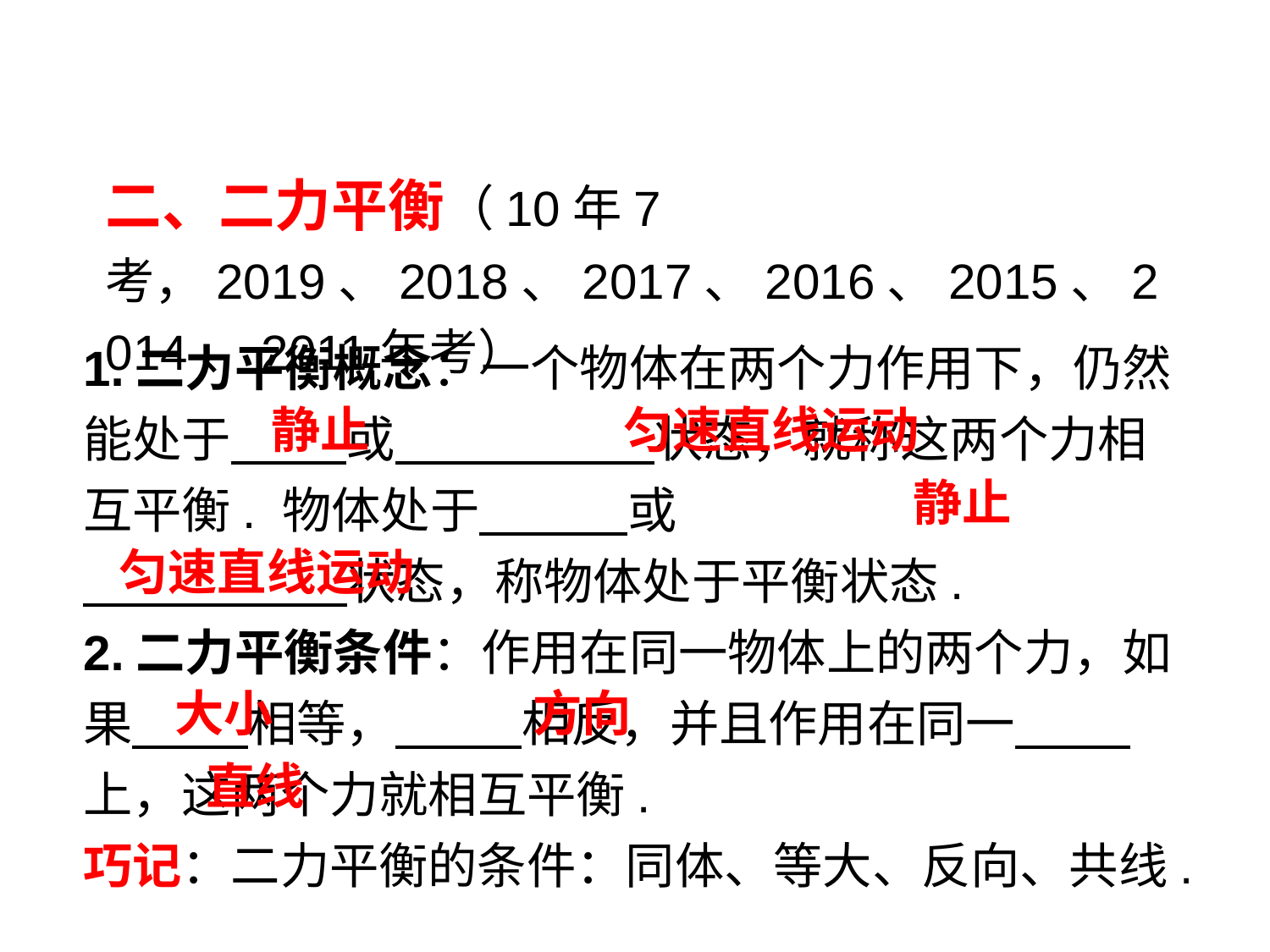

二、二力平衡（10年7考，2019、2018、2017、2016、2015、2014、2011年考）
1.二力平衡概念：一个物体在两个力作用下，仍然能处于　      或　                   状态，就称这两个力相互平衡. 物体处于　         或
　               　状态，称物体处于平衡状态.
2.二力平衡条件：作用在同一物体上的两个力，如果　      相等，　       相反，并且作用在同一　       上，这两个力就相互平衡.
巧记：二力平衡的条件：同体、等大、反向、共线.
静止
匀速直线运动
静止
匀速直线运动
大小
方向
直线